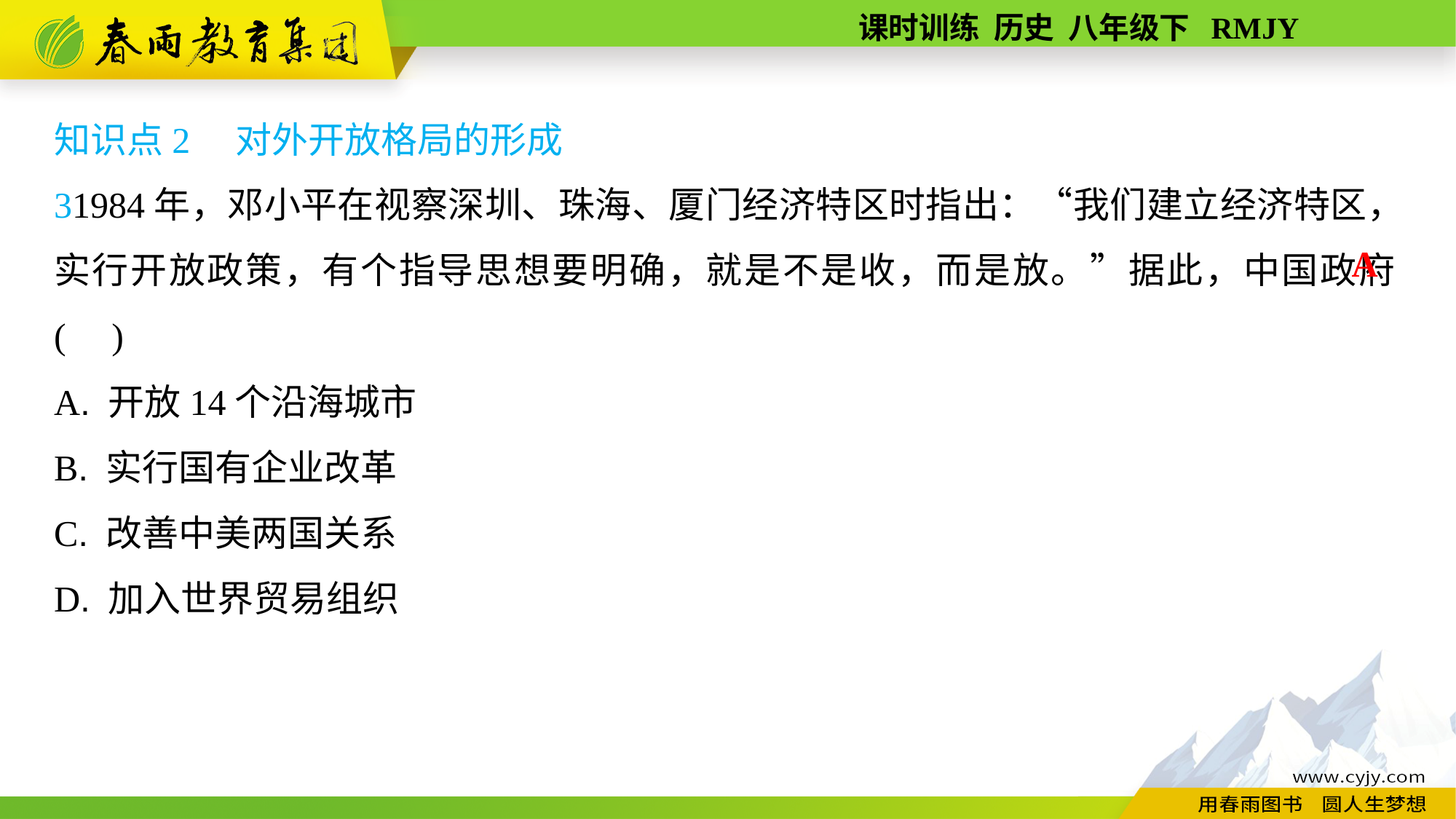

知识点2　对外开放格局的形成
31984年，邓小平在视察深圳、珠海、厦门经济特区时指出：“我们建立经济特区，实行开放政策，有个指导思想要明确，就是不是收，而是放。”据此，中国政府(     )
A. 开放14个沿海城市
B. 实行国有企业改革
C. 改善中美两国关系
D. 加入世界贸易组织
A